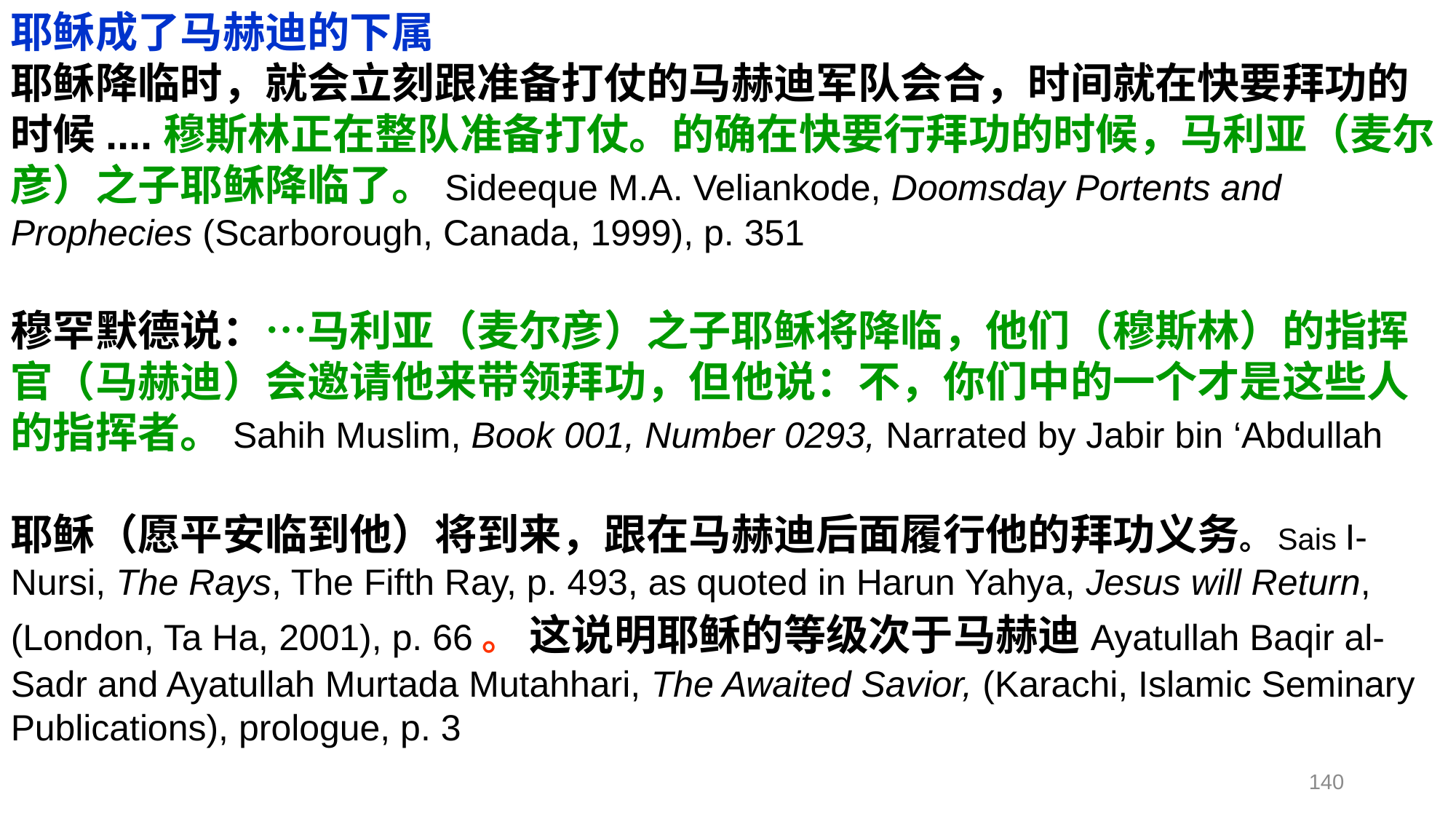

耶稣成了马赫迪的下属
耶稣降临时，就会立刻跟准备打仗的马赫迪军队会合，时间就在快要拜功的时候....穆斯林正在整队准备打仗。的确在快要行拜功的时候，马利亚（麦尔彦）之子耶稣降临了。Sideeque M.A. Veliankode, Doomsday Portents and Prophecies (Scarborough, Canada, 1999), p. 351

穆罕默德说：…马利亚（麦尔彦）之子耶稣将降临，他们（穆斯林）的指挥官（马赫迪）会邀请他来带领拜功，但他说：不，你们中的一个才是这些人的指挥者。Sahih Muslim, Book 001, Number 0293, Narrated by Jabir bin ‘Abdullah

耶稣（愿平安临到他）将到来，跟在马赫迪后面履行他的拜功义务。Sais I-Nursi, The Rays, The Fifth Ray, p. 493, as quoted in Harun Yahya, Jesus will Return, (London, Ta Ha, 2001), p. 66。 这说明耶稣的等级次于马赫迪Ayatullah Baqir al-Sadr and Ayatullah Murtada Mutahhari, The Awaited Savior, (Karachi, Islamic Seminary Publications), prologue, p. 3
140